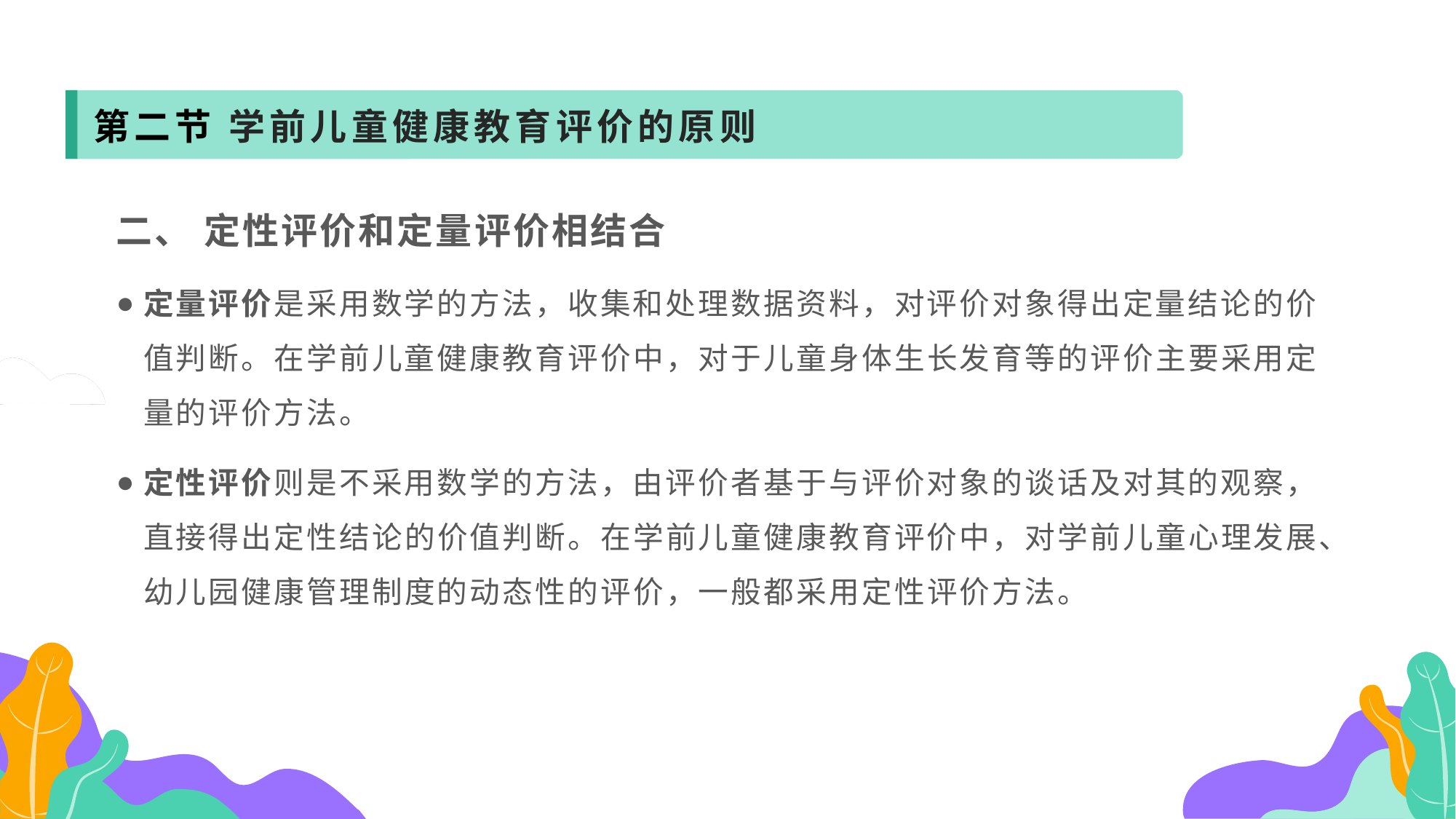

第二节 学前儿童健康教育评价的原则
二、 定性评价和定量评价相结合
定量评价是采用数学的方法，收集和处理数据资料，对评价对象得出定量结论的价值判断。在学前儿童健康教育评价中，对于儿童身体生长发育等的评价主要采用定量的评价方法。
定性评价则是不采用数学的方法，由评价者基于与评价对象的谈话及对其的观察，直接得出定性结论的价值判断。在学前儿童健康教育评价中，对学前儿童心理发展、幼儿园健康管理制度的动态性的评价，一般都采用定性评价方法。